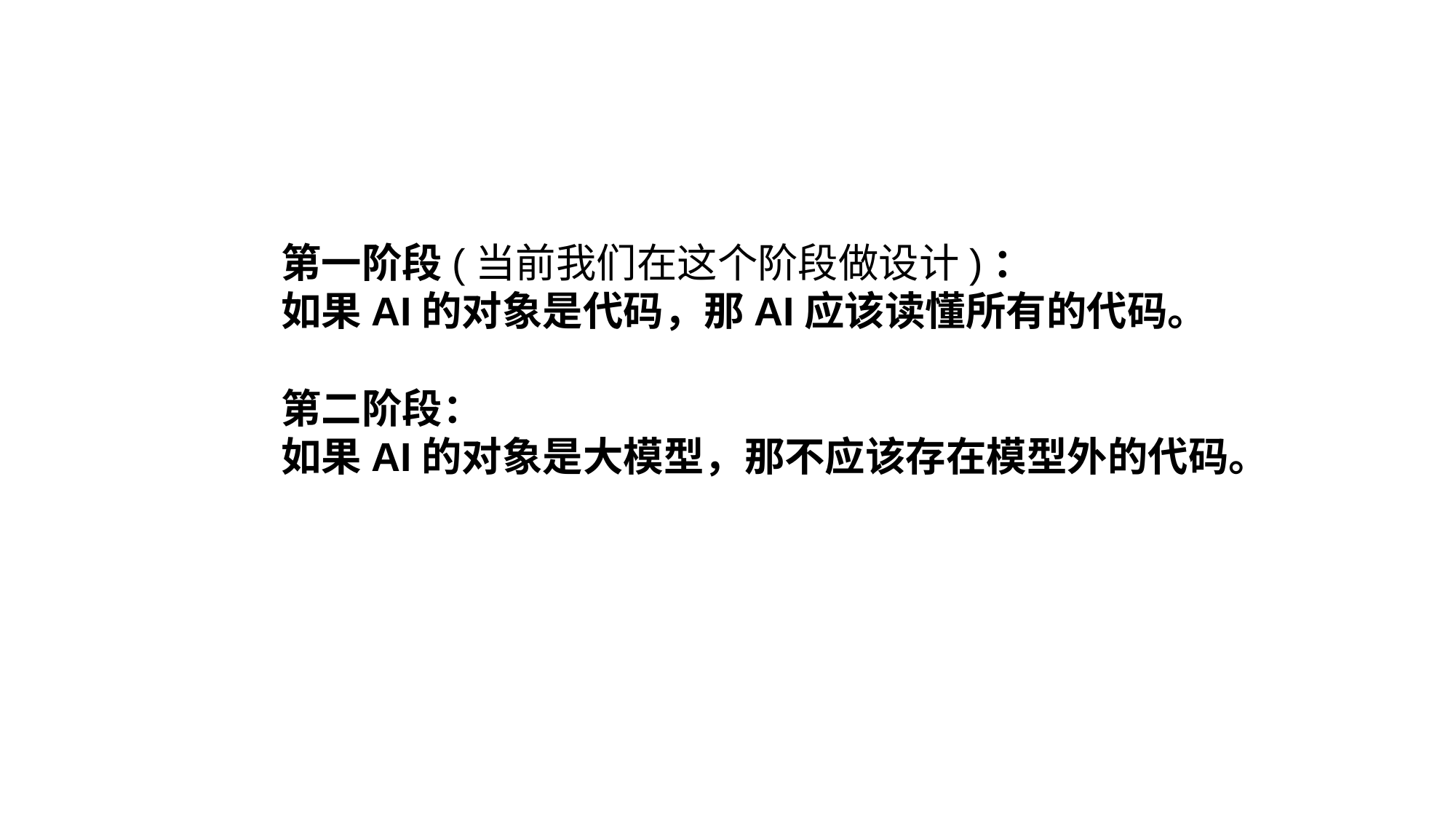

第一阶段(当前我们在这个阶段做设计)：
如果AI的对象是代码，那AI应该读懂所有的代码。
第二阶段：
如果AI的对象是大模型，那不应该存在模型外的代码。
2